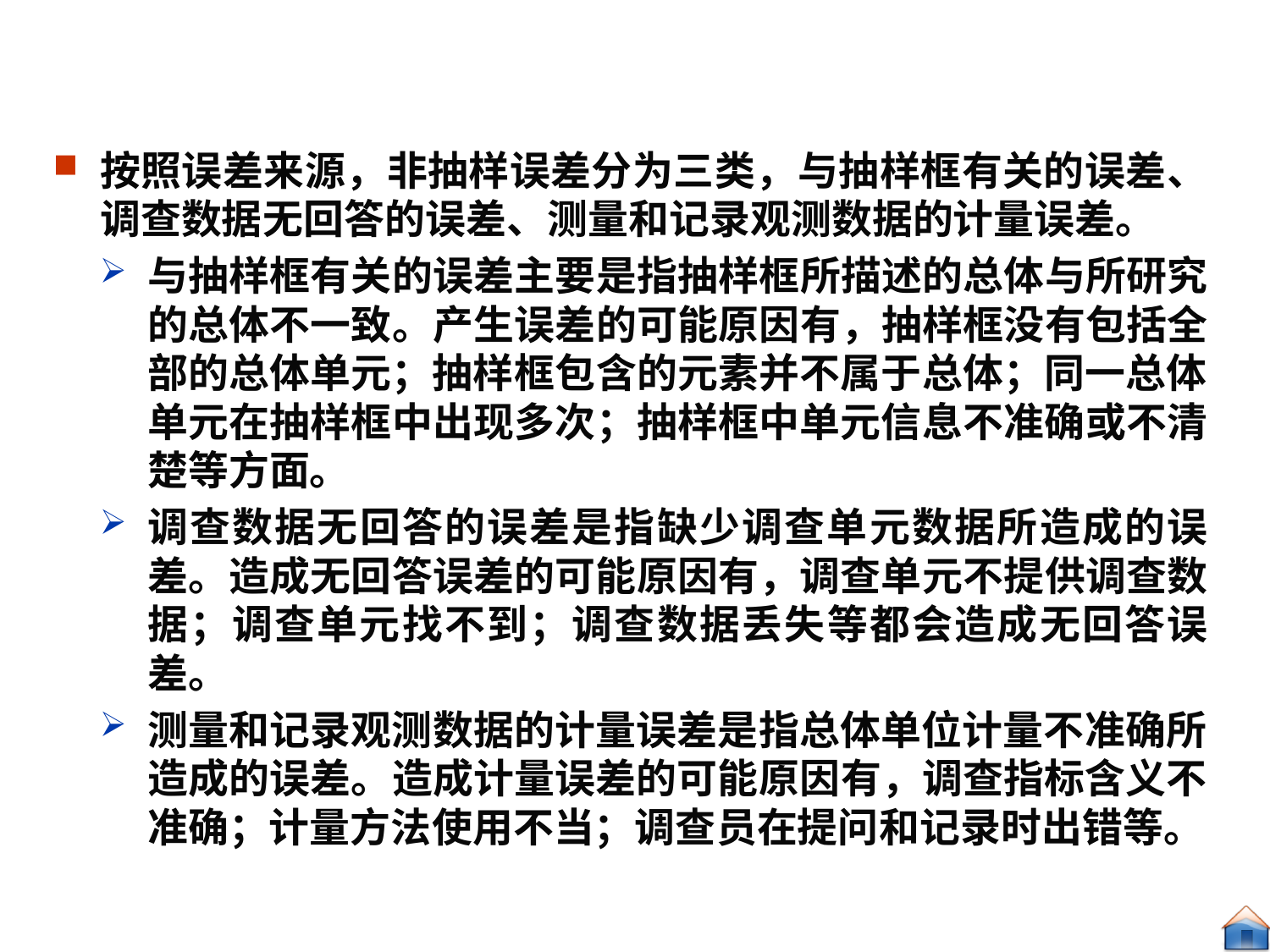

#
按照误差来源，非抽样误差分为三类，与抽样框有关的误差、调查数据无回答的误差、测量和记录观测数据的计量误差。
与抽样框有关的误差主要是指抽样框所描述的总体与所研究的总体不一致。产生误差的可能原因有，抽样框没有包括全部的总体单元；抽样框包含的元素并不属于总体；同一总体单元在抽样框中出现多次；抽样框中单元信息不准确或不清楚等方面。
调查数据无回答的误差是指缺少调查单元数据所造成的误差。造成无回答误差的可能原因有，调查单元不提供调查数据；调查单元找不到；调查数据丢失等都会造成无回答误差。
测量和记录观测数据的计量误差是指总体单位计量不准确所造成的误差。造成计量误差的可能原因有，调查指标含义不准确；计量方法使用不当；调查员在提问和记录时出错等。